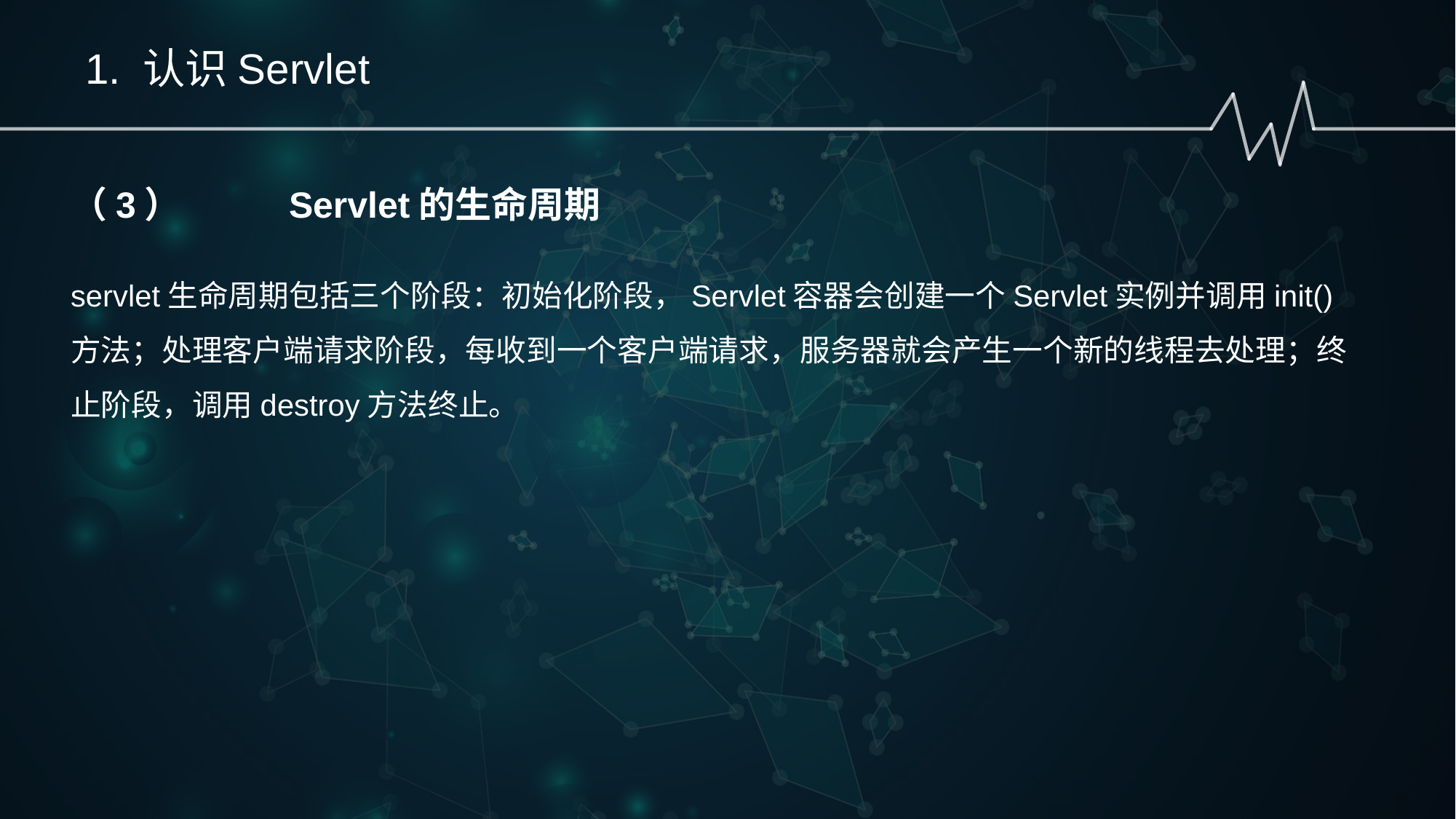

1. 认识Servlet
（3）	Servlet的生命周期

servlet生命周期包括三个阶段：初始化阶段，Servlet容器会创建一个Servlet实例并调用init()方法；处理客户端请求阶段，每收到一个客户端请求，服务器就会产生一个新的线程去处理；终止阶段，调用destroy方法终止。